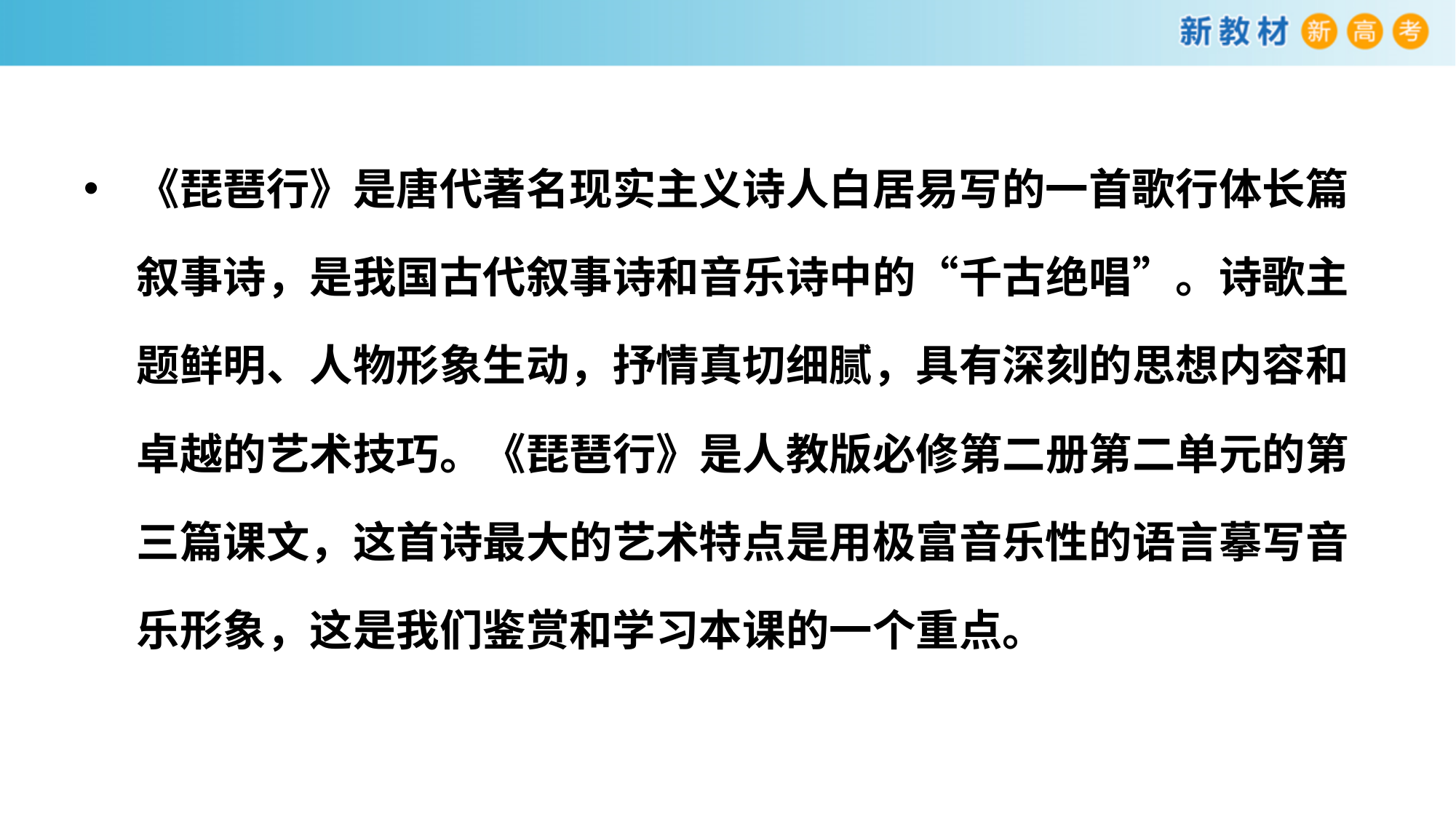

《琵琶行》是唐代著名现实主义诗人白居易写的一首歌行体长篇叙事诗，是我国古代叙事诗和音乐诗中的“千古绝唱”。诗歌主题鲜明、人物形象生动，抒情真切细腻，具有深刻的思想内容和卓越的艺术技巧。《琵琶行》是人教版必修第二册第二单元的第三篇课文，这首诗最大的艺术特点是用极富音乐性的语言摹写音乐形象，这是我们鉴赏和学习本课的一个重点。